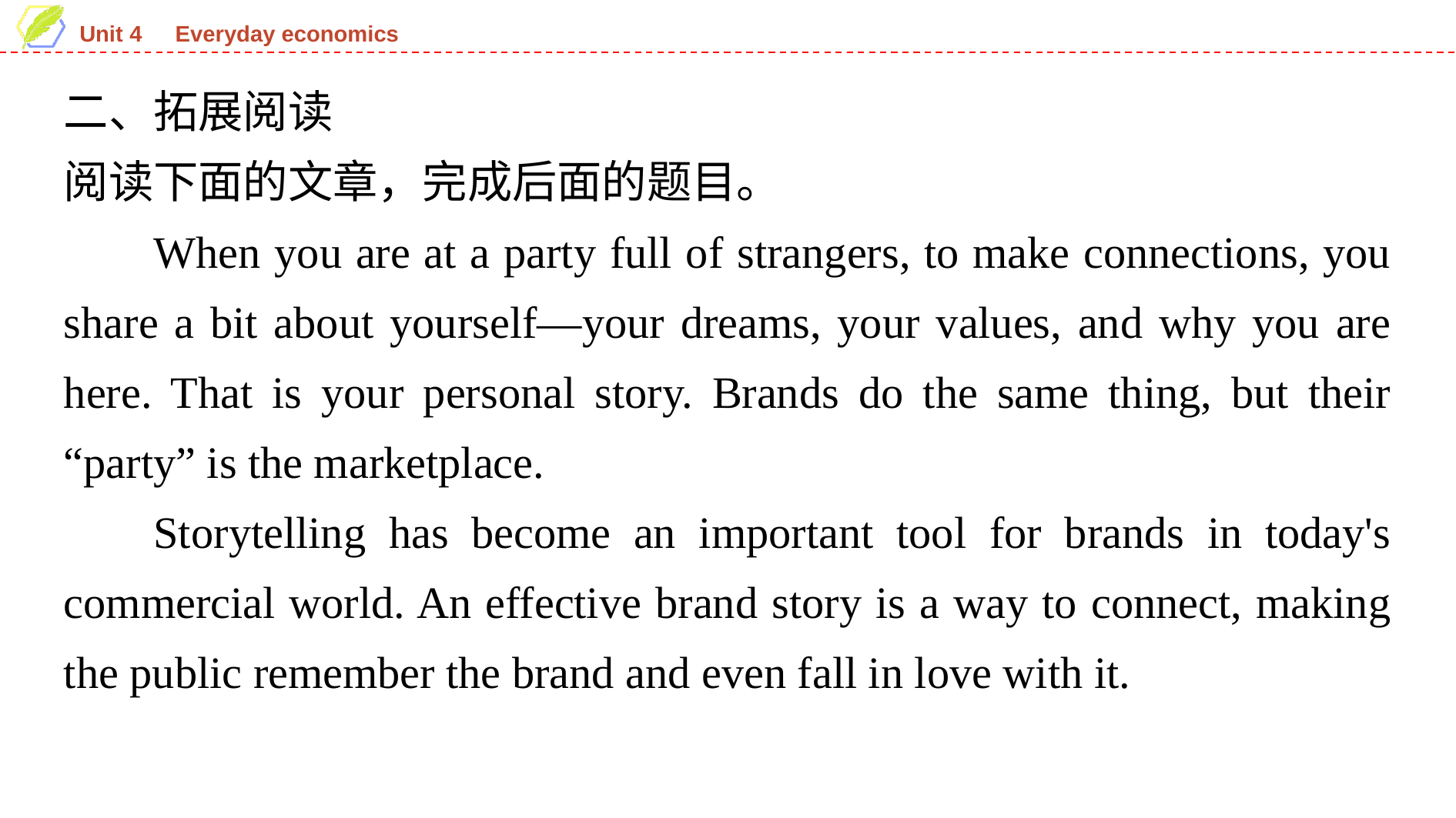

二、拓展阅读
阅读下面的文章，完成后面的题目。
When you are at a party full of strangers, to make connections, you share a bit about yourself—your dreams, your values, and why you are here. That is your personal story. Brands do the same thing, but their “party” is the marketplace.
Storytelling has become an important tool for brands in today's commercial world. An effective brand story is a way to connect, making the public remember the brand and even fall in love with it.